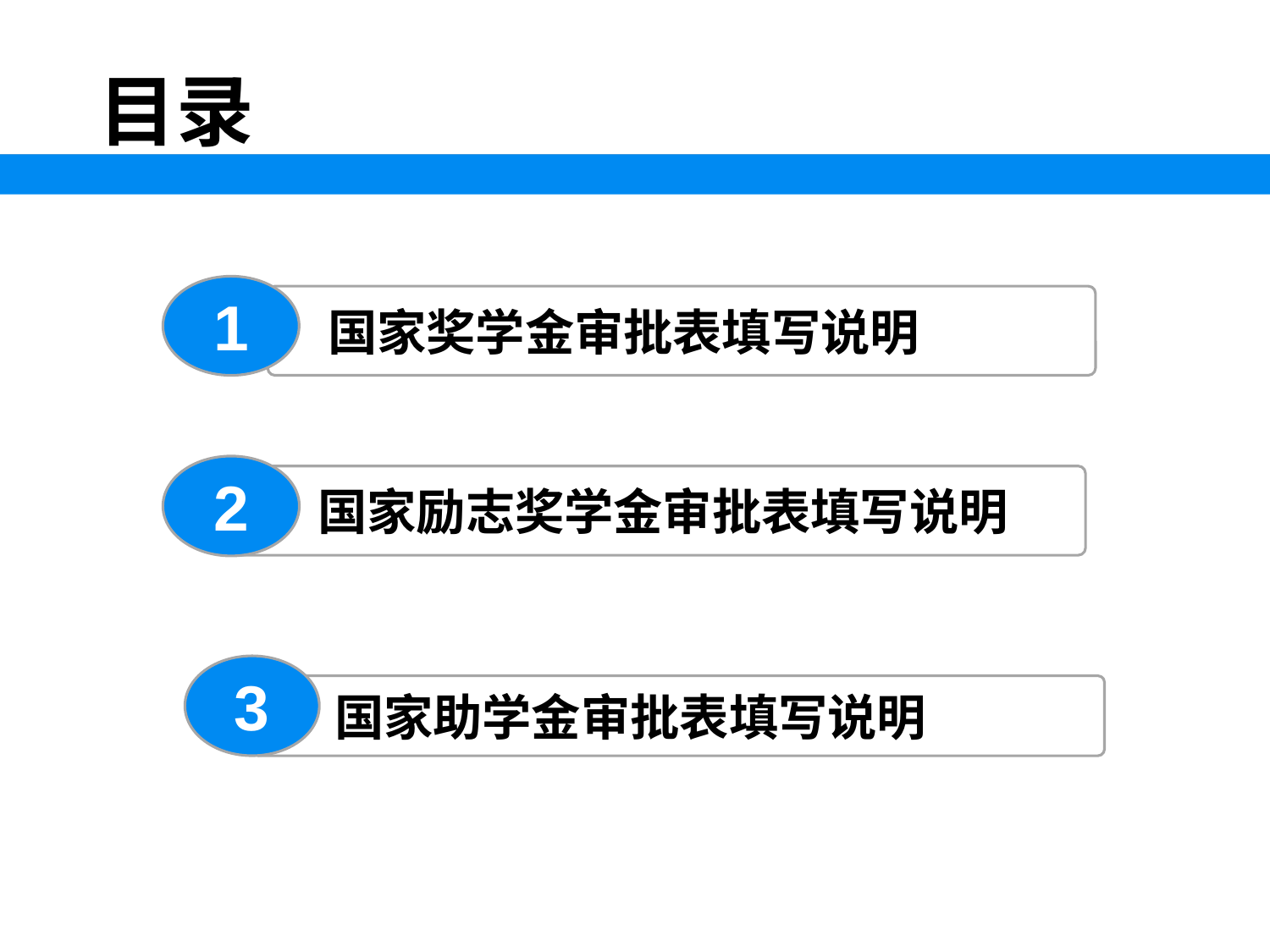

目录

1
   国家奖学金审批表填写说明
2
     国家励志奖学金审批表填写说明
3
     国家助学金审批表填写说明